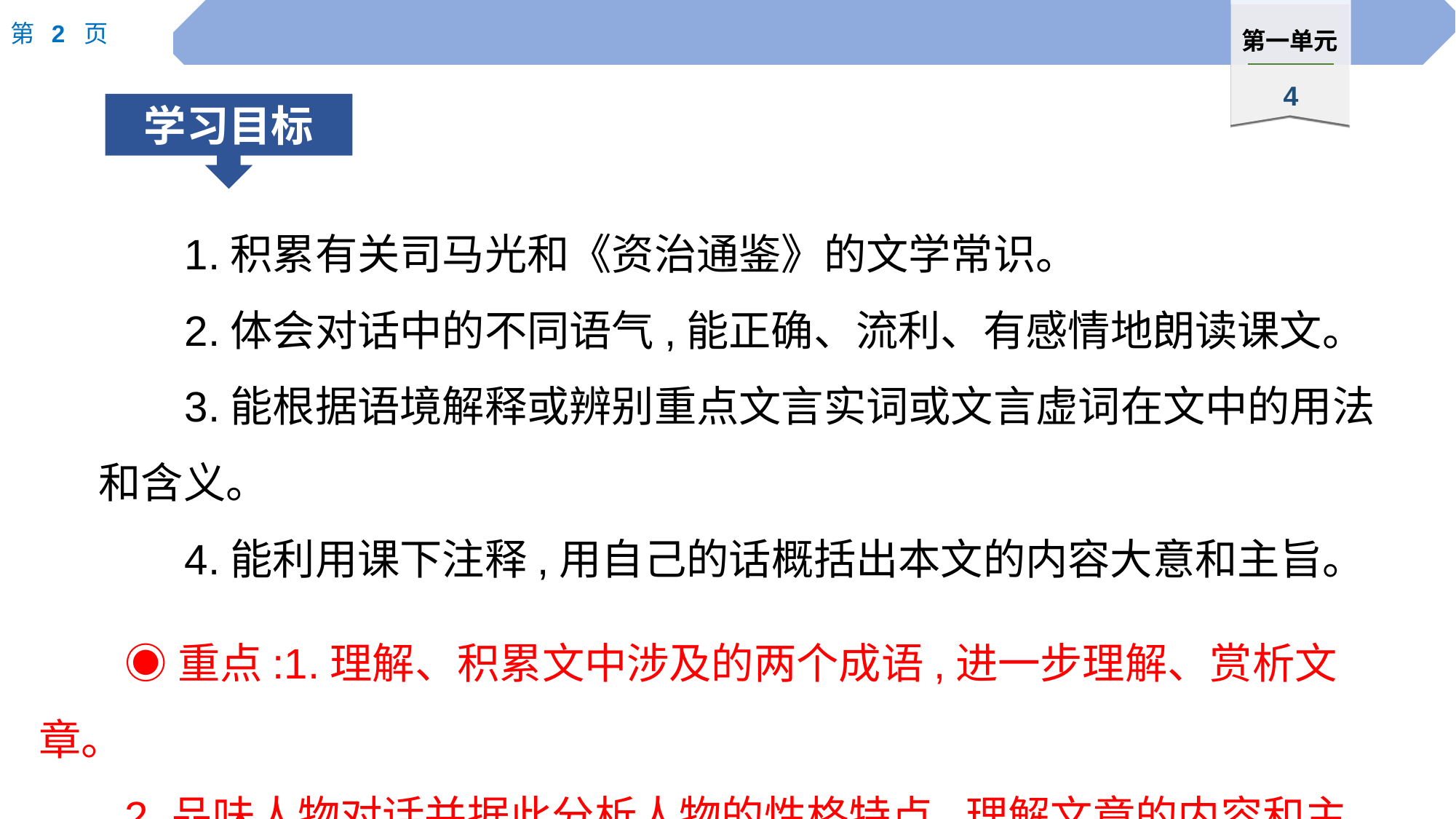

1.积累有关司马光和《资治通鉴》的文学常识。
2.体会对话中的不同语气,能正确、流利、有感情地朗读课文。
3.能根据语境解释或辨别重点文言实词或文言虚词在文中的用法和含义。
4.能利用课下注释,用自己的话概括出本文的内容大意和主旨。
◉重点:1.理解、积累文中涉及的两个成语,进一步理解、赏析文章。
2.品味人物对话并据此分析人物的性格特点,理解文章的内容和主旨。